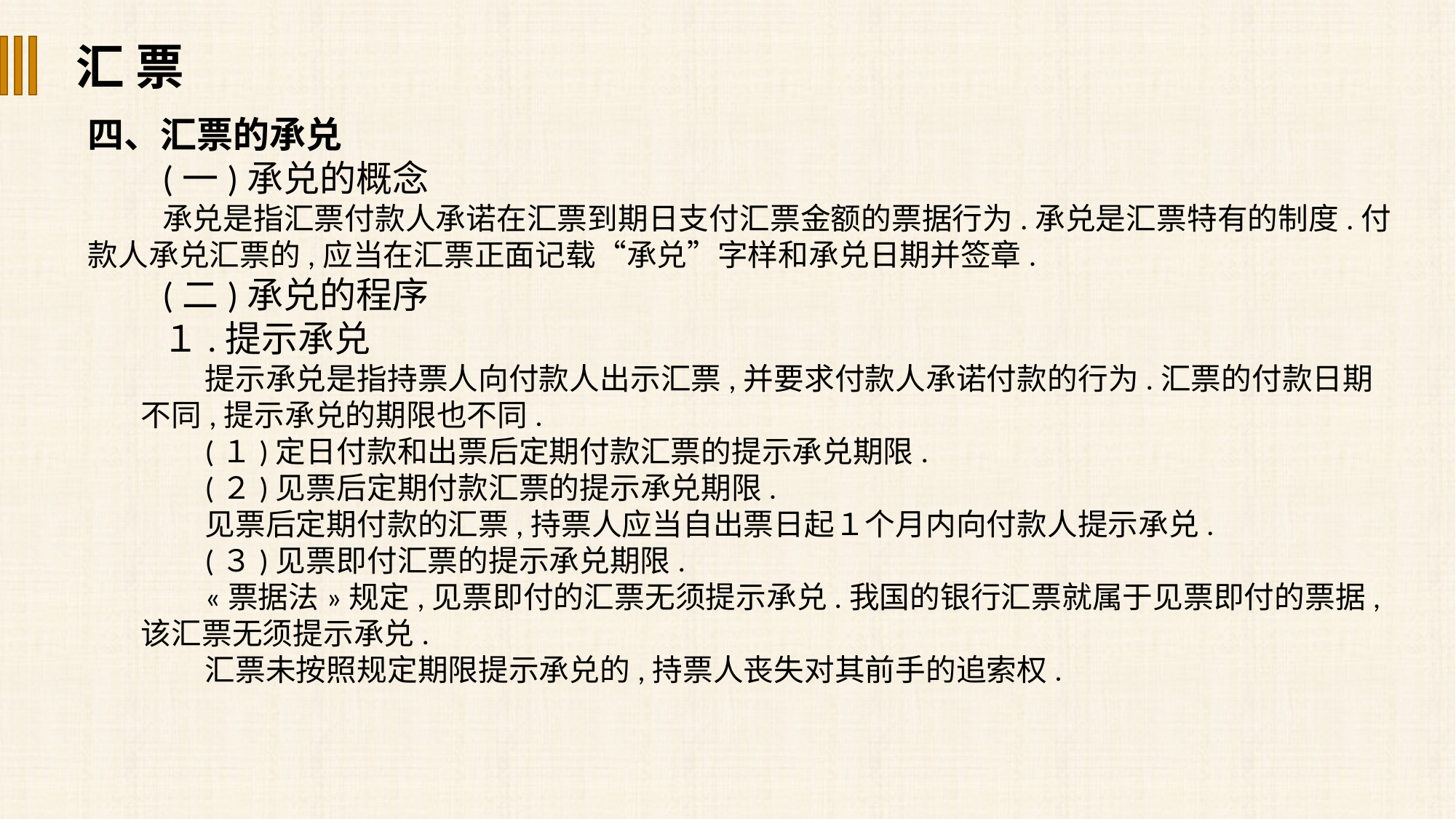

汇 票

四、汇票的承兑
(一)承兑的概念
承兑是指汇票付款人承诺在汇票到期日支付汇票金额的票据行为.承兑是汇票特有的制度.付款人承兑汇票的,应当在汇票正面记载“承兑”字样和承兑日期并签章.
(二)承兑的程序
１.提示承兑
提示承兑是指持票人向付款人出示汇票,并要求付款人承诺付款的行为.汇票的付款日期不同,提示承兑的期限也不同.
(１)定日付款和出票后定期付款汇票的提示承兑期限.
(２)见票后定期付款汇票的提示承兑期限.
见票后定期付款的汇票,持票人应当自出票日起１个月内向付款人提示承兑.
(３)见票即付汇票的提示承兑期限.
«票据法»规定,见票即付的汇票无须提示承兑.我国的银行汇票就属于见票即付的票据,该汇票无须提示承兑.
汇票未按照规定期限提示承兑的,持票人丧失对其前手的追索权.